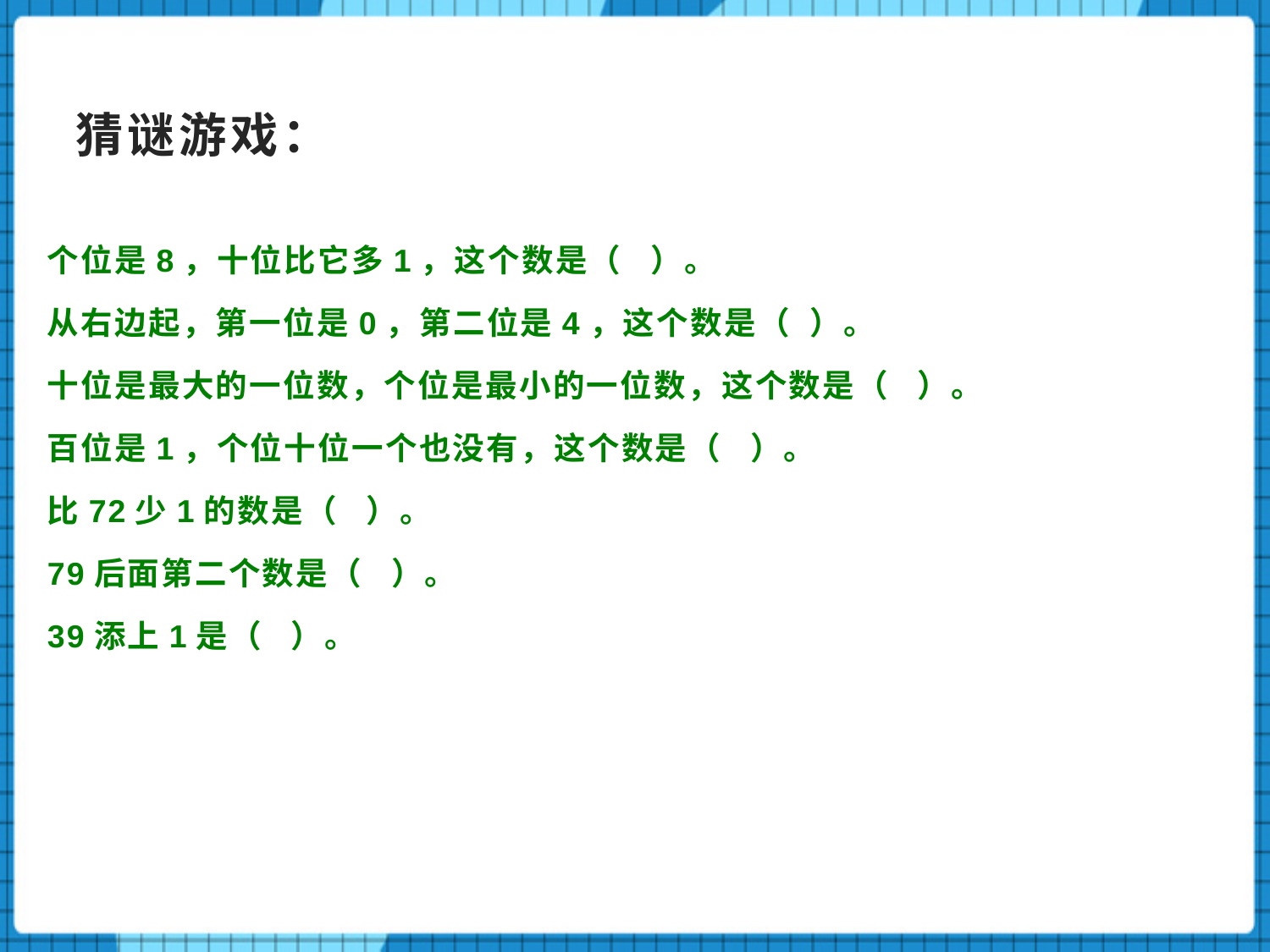

# 猜谜游戏：
个位是8，十位比它多1，这个数是（   ）。
从右边起，第一位是0，第二位是4，这个数是（  ）。
十位是最大的一位数，个位是最小的一位数，这个数是（   ）。
百位是1，个位十位一个也没有，这个数是（   ）。
比72少1的数是（   ）。
79后面第二个数是（   ）。
39添上1是（   ）。